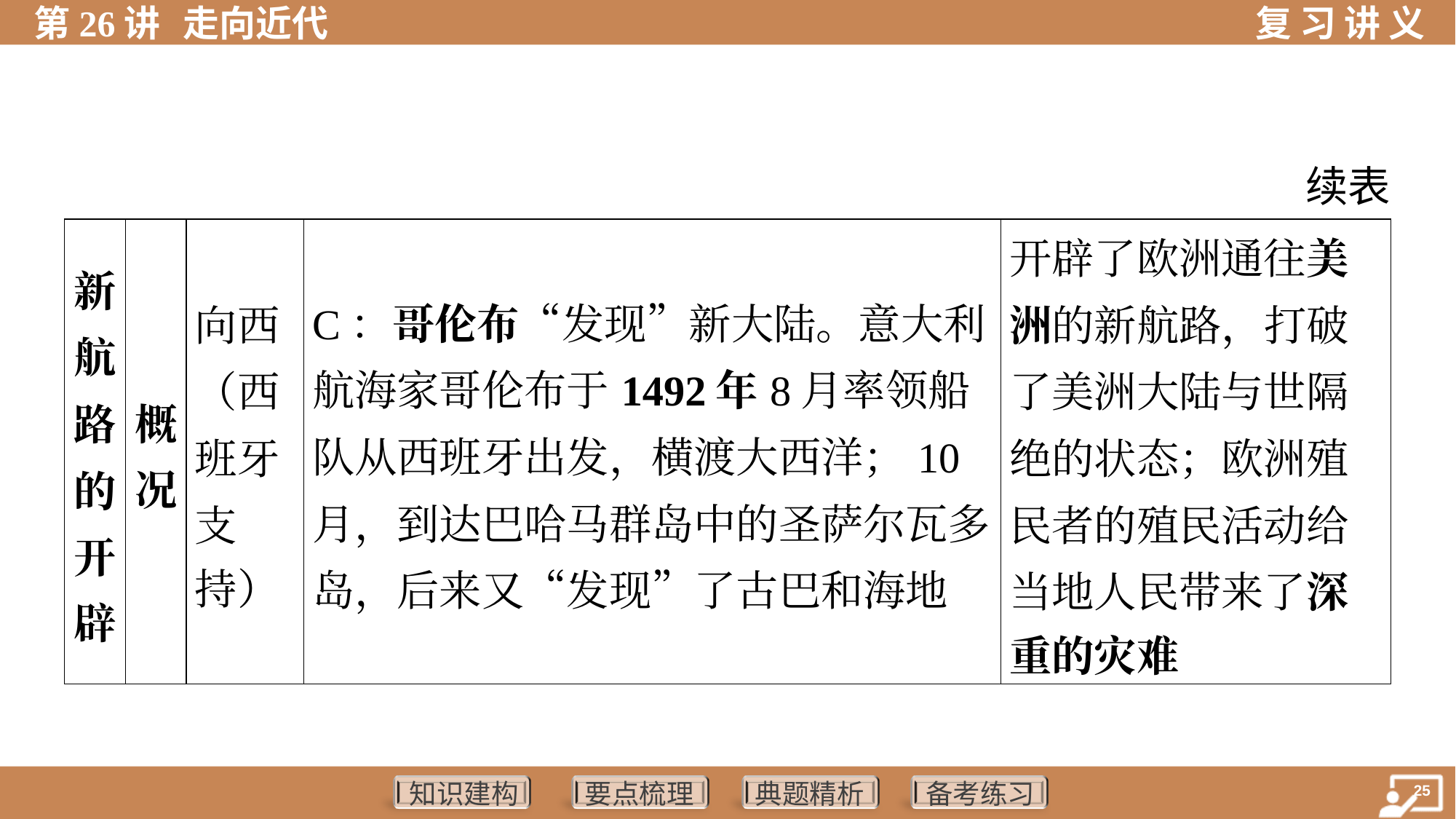

续表
| 新 航 路 的 开 辟 | 概 况 | 向西 （西 班牙 支 持） | C：哥伦布“发现”新大陆。意大利航海家哥伦布于1492年8月率领船队从西班牙出发，横渡大西洋；10月，到达巴哈马群岛中的圣萨尔瓦多岛，后来又“发现”了古巴和海地 |  | 开辟了欧洲通往美 洲的新航路，打破 了美洲大陆与世隔 绝的状态；欧洲殖 民者的殖民活动给 当地人民带来了深 重的灾难 |
| --- | --- | --- | --- | --- | --- |